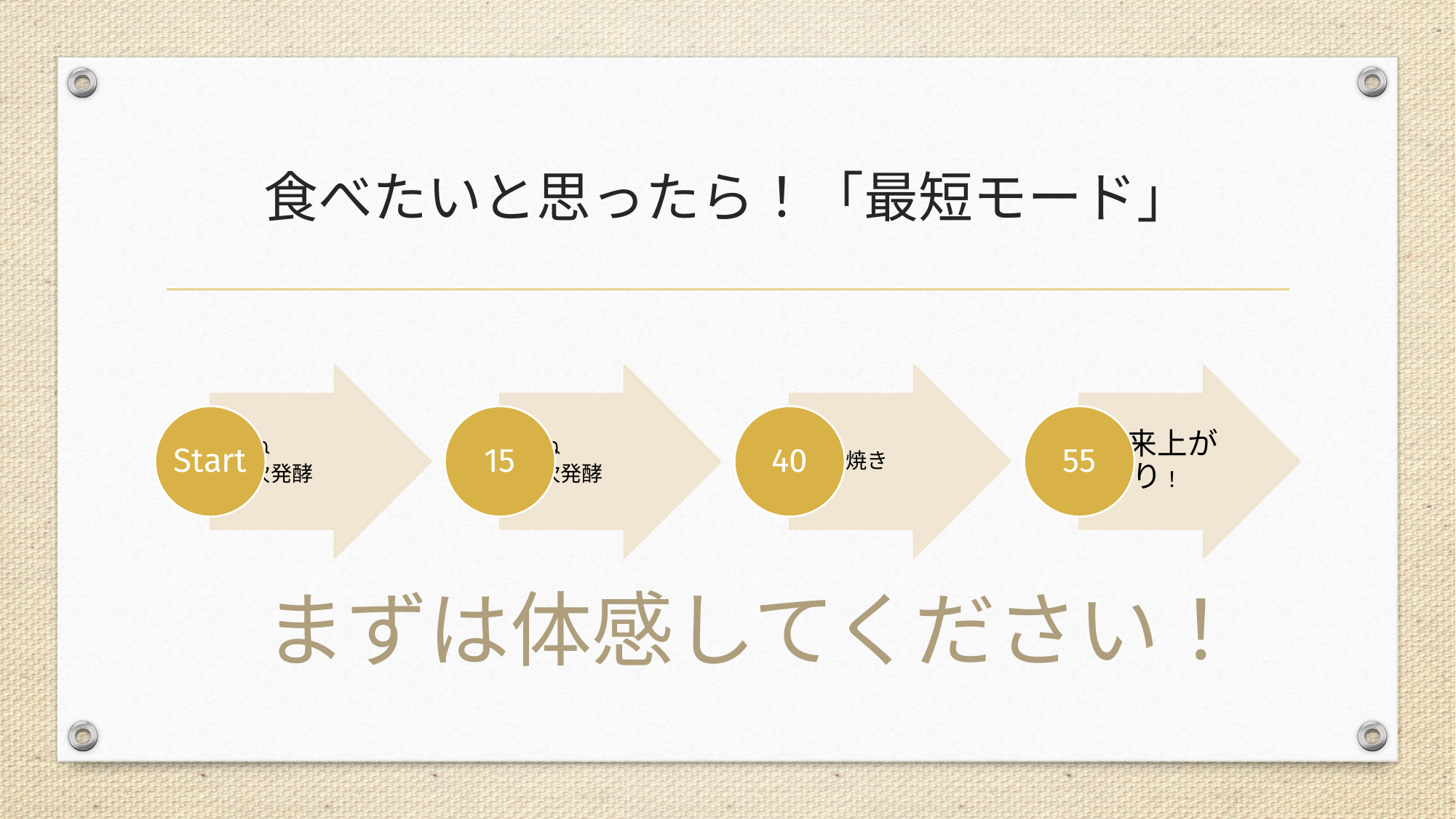

# 食べたいと思ったら！「最短モード」
こね
一次発酵
Start
こね
二次発酵
15
焼き
40
出来上がり！
55
まずは体感してください！